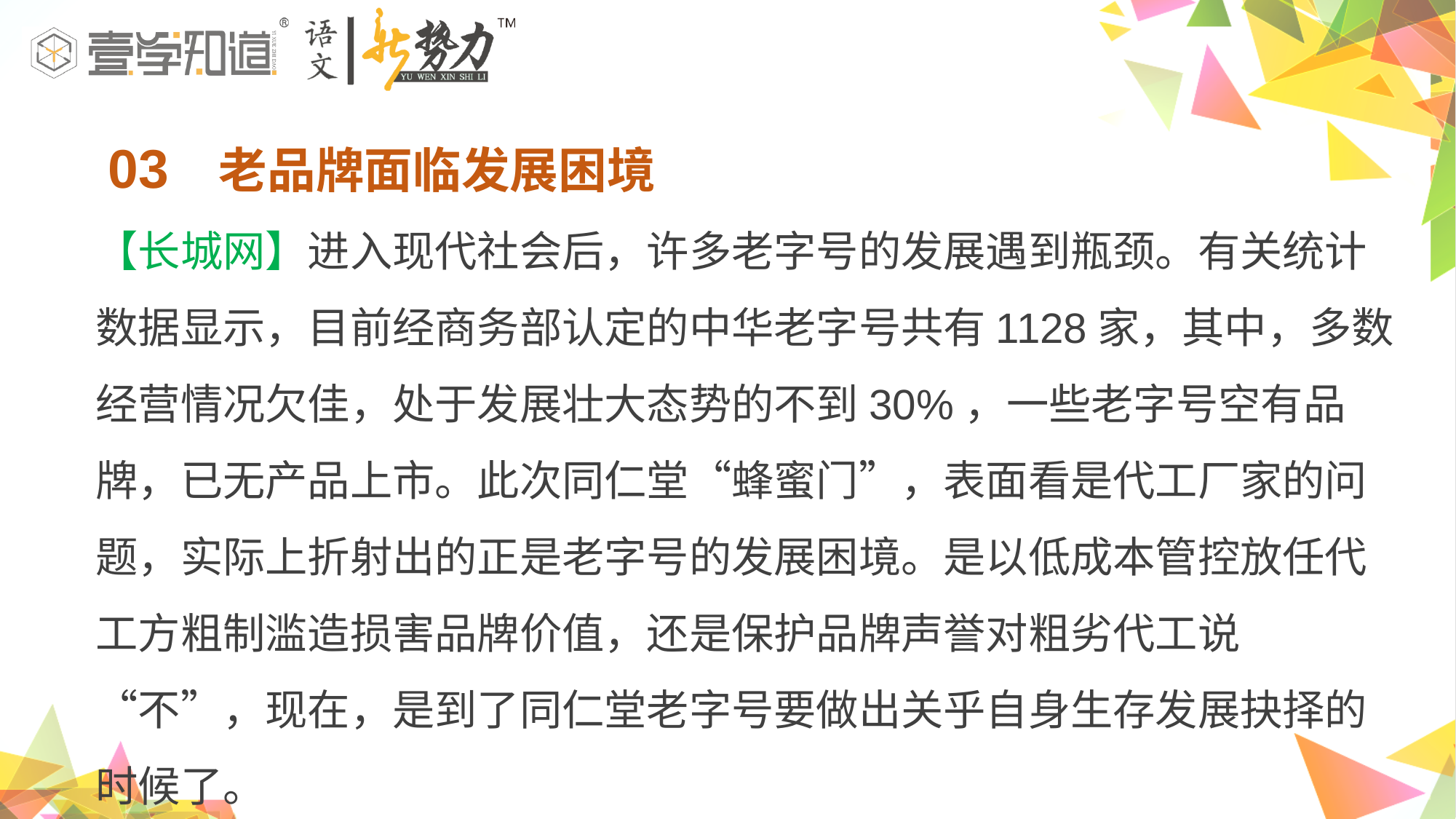

老品牌面临发展困境
03
【长城网】进入现代社会后，许多老字号的发展遇到瓶颈。有关统计数据显示，目前经商务部认定的中华老字号共有1128家，其中，多数经营情况欠佳，处于发展壮大态势的不到30%，一些老字号空有品牌，已无产品上市。此次同仁堂“蜂蜜门”，表面看是代工厂家的问题，实际上折射出的正是老字号的发展困境。是以低成本管控放任代工方粗制滥造损害品牌价值，还是保护品牌声誉对粗劣代工说“不”，现在，是到了同仁堂老字号要做出关乎自身生存发展抉择的时候了。